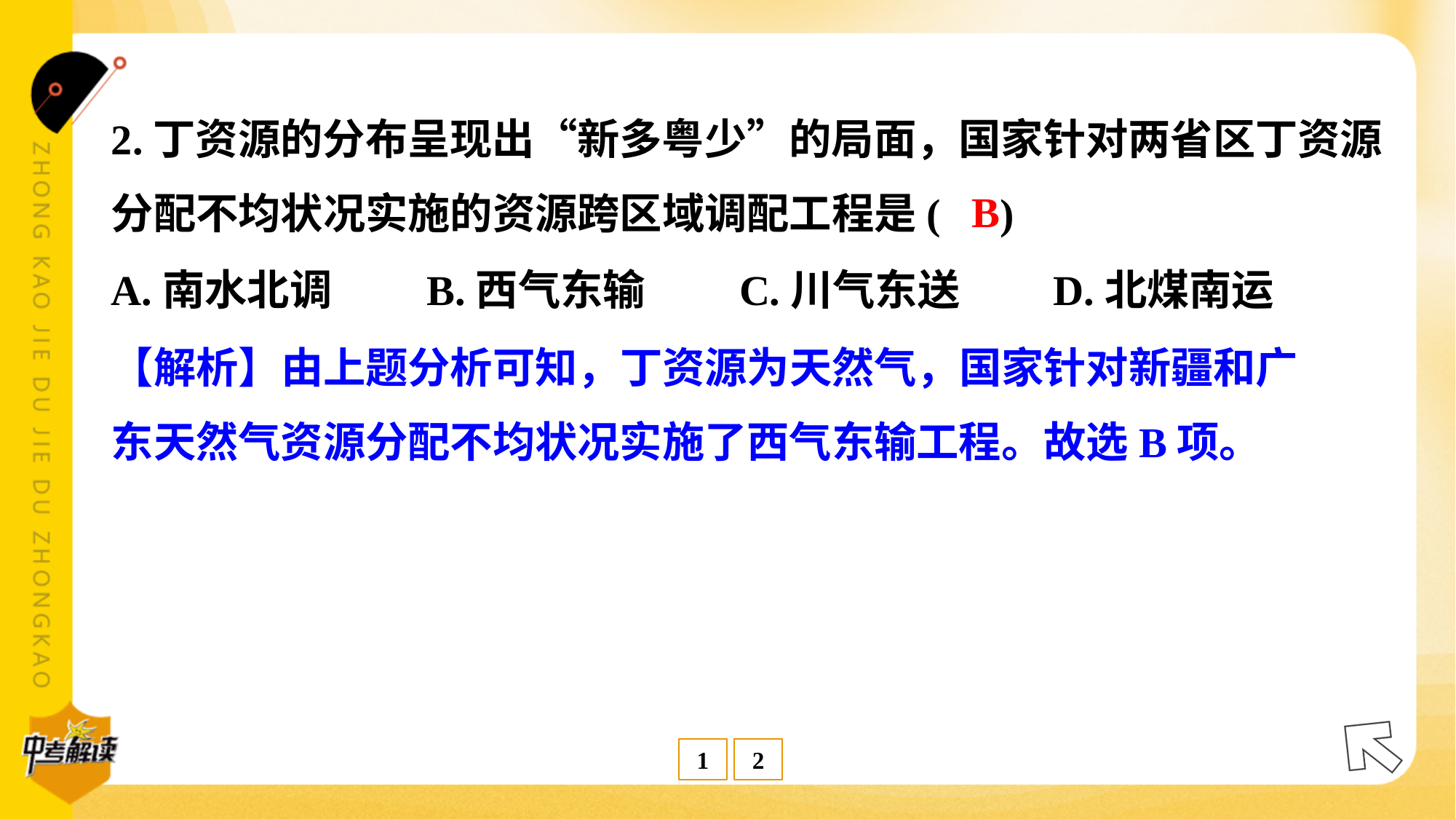

2.丁资源的分布呈现出“新多粤少”的局面，国家针对两省区丁资源
分配不均状况实施的资源跨区域调配工程是(     )
B
A.南水北调	B.西气东输	C.川气东送	D.北煤南运
【解析】由上题分析可知，丁资源为天然气，国家针对新疆和广
东天然气资源分配不均状况实施了西气东输工程。故选B项。